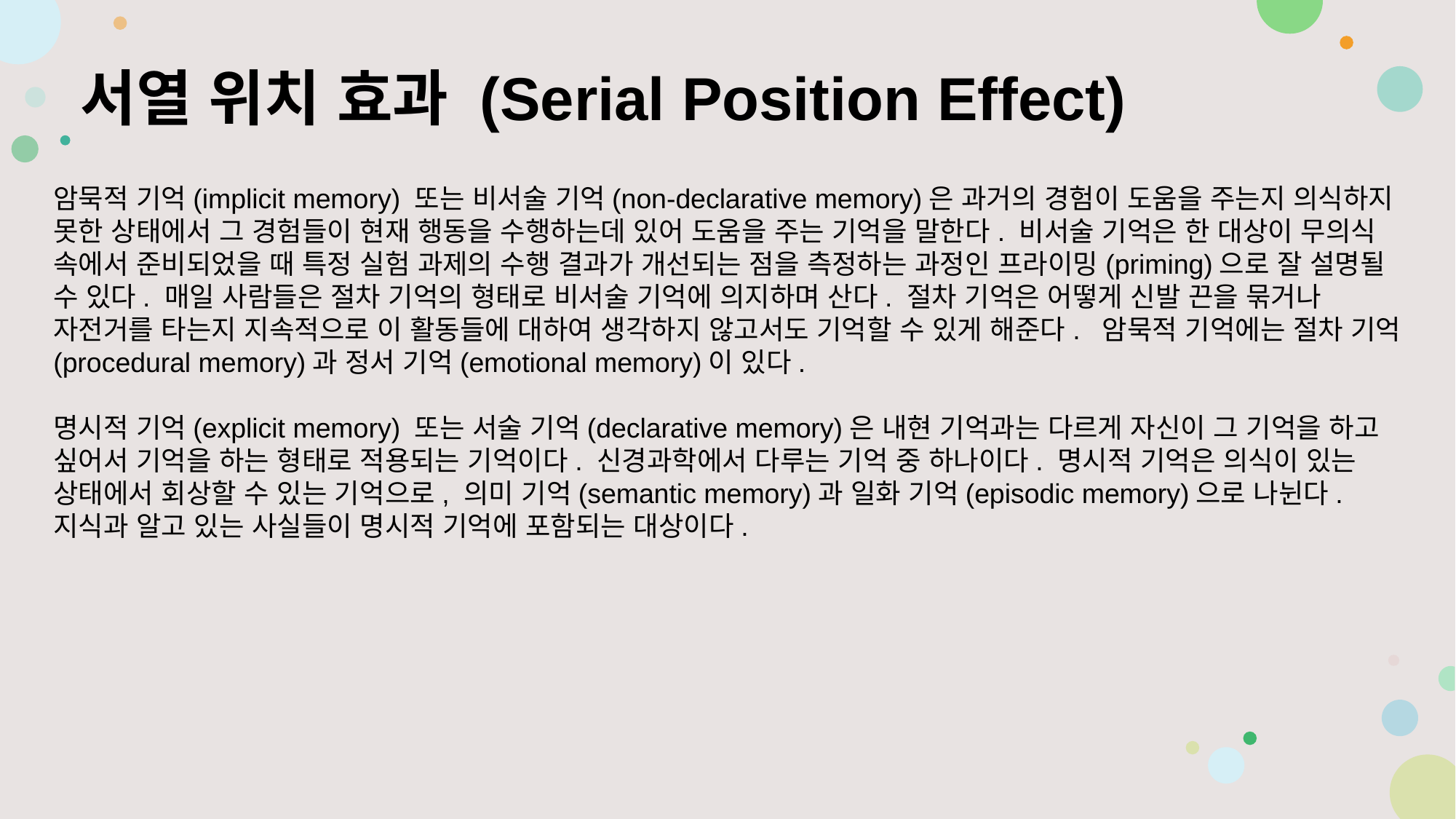

서열 위치 효과 (Serial Position Effect)
암묵적 기억(implicit memory) 또는 비서술 기억(non-declarative memory)은 과거의 경험이 도움을 주는지 의식하지 못한 상태에서 그 경험들이 현재 행동을 수행하는데 있어 도움을 주는 기억을 말한다. 비서술 기억은 한 대상이 무의식 속에서 준비되었을 때 특정 실험 과제의 수행 결과가 개선되는 점을 측정하는 과정인 프라이밍(priming)으로 잘 설명될 수 있다. 매일 사람들은 절차 기억의 형태로 비서술 기억에 의지하며 산다. 절차 기억은 어떻게 신발 끈을 묶거나 자전거를 타는지 지속적으로 이 활동들에 대하여 생각하지 않고서도 기억할 수 있게 해준다.  암묵적 기억에는 절차 기억(procedural memory)과 정서 기억(emotional memory)이 있다.

명시적 기억(explicit memory) 또는 서술 기억(declarative memory)은 내현 기억과는 다르게 자신이 그 기억을 하고 싶어서 기억을 하는 형태로 적용되는 기억이다. 신경과학에서 다루는 기억 중 하나이다. 명시적 기억은 의식이 있는 상태에서 회상할 수 있는 기억으로, 의미 기억(semantic memory)과 일화 기억(episodic memory)으로 나뉜다. 지식과 알고 있는 사실들이 명시적 기억에 포함되는 대상이다.